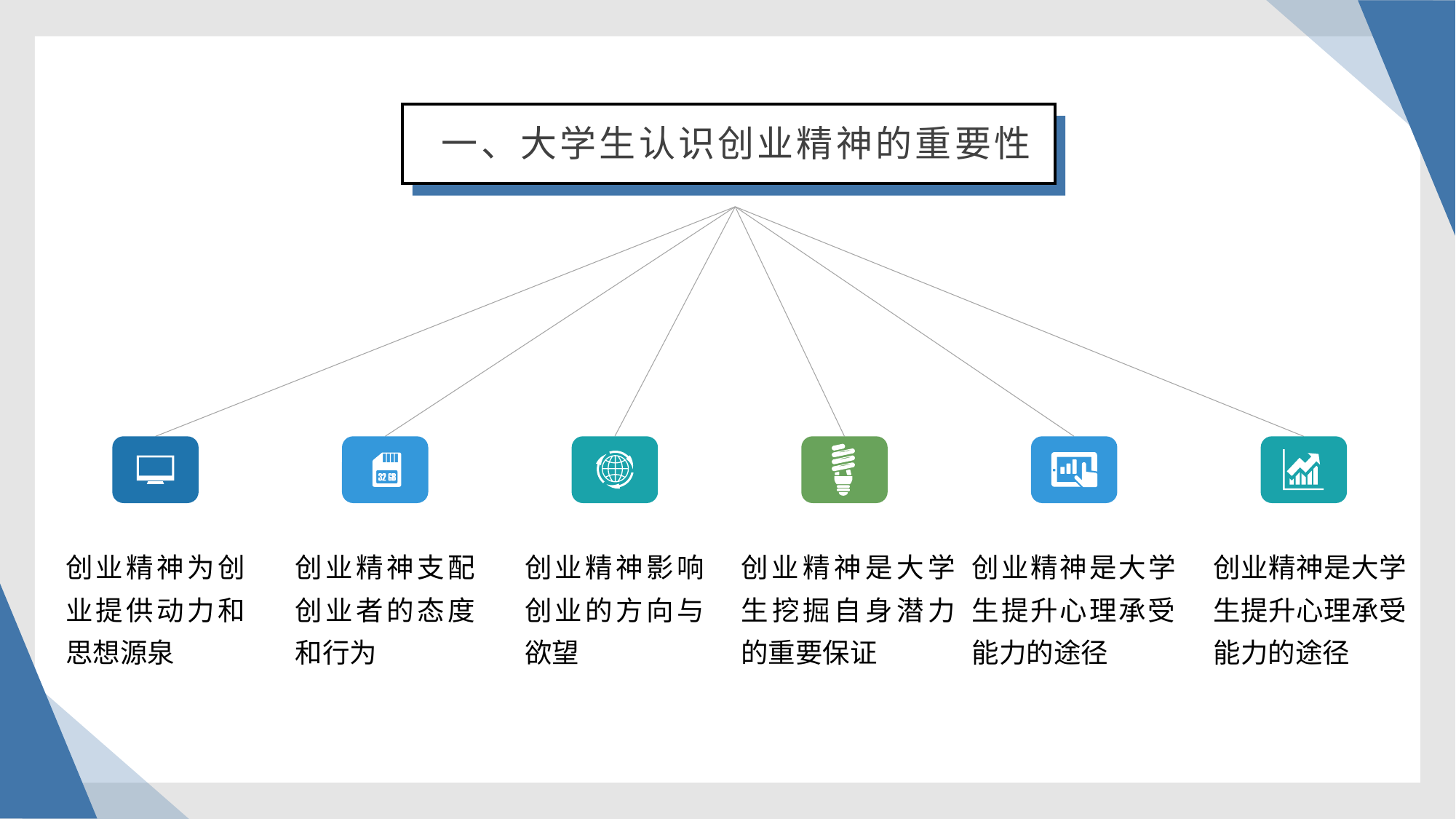

一、大学生认识创业精神的重要性

创业精神是大学生挖掘自身潜力的重要保证
创业精神是大学生提升心理承受能力的途径
创业精神是大学生提升心理承受能力的途径
创业精神为创业提供动力和思想源泉
创业精神支配创业者的态度和行为
创业精神影响创业的方向与欲望